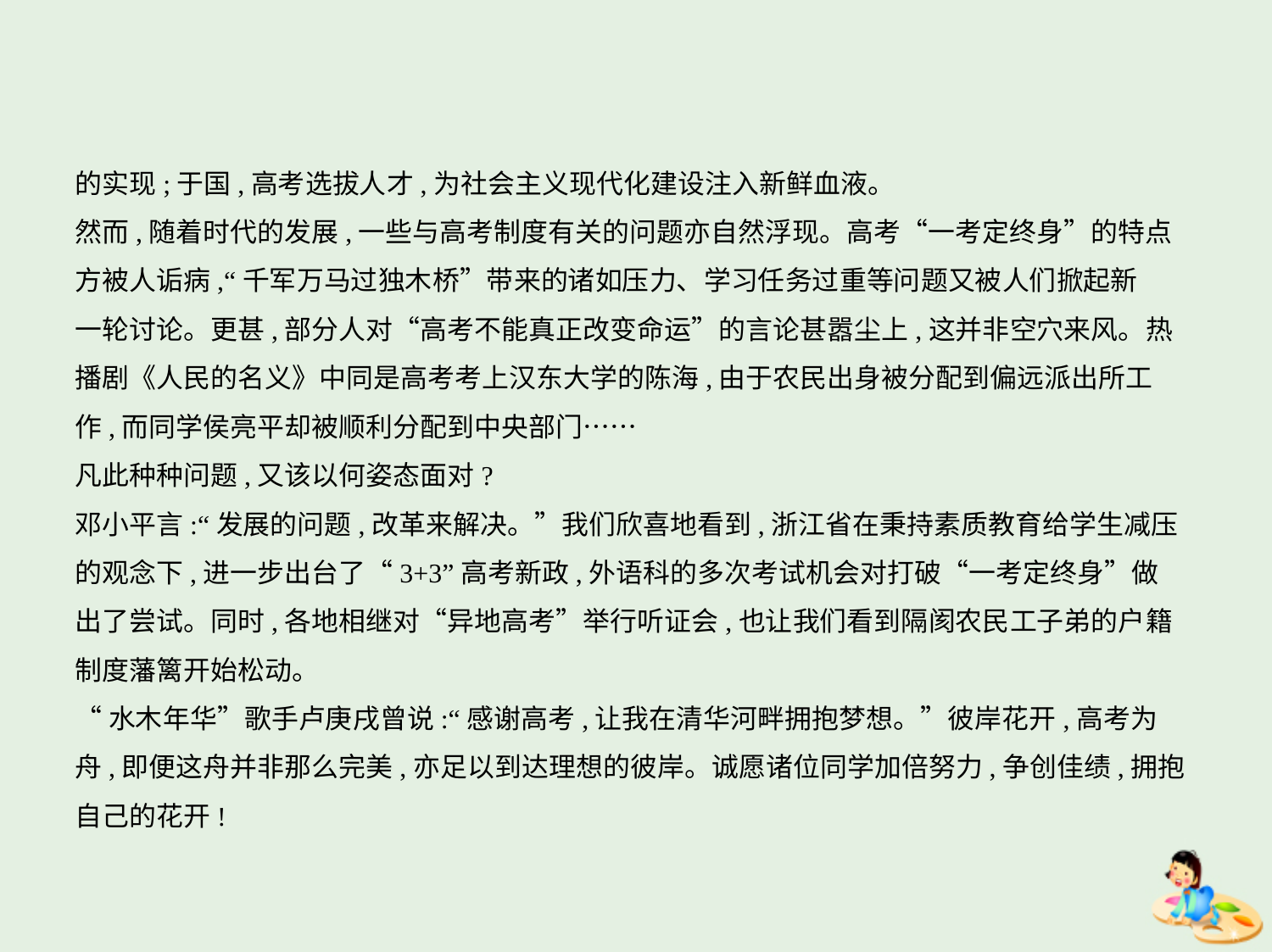

的实现;于国,高考选拔人才,为社会主义现代化建设注入新鲜血液。
然而,随着时代的发展,一些与高考制度有关的问题亦自然浮现。高考“一考定终身”的特点
方被人诟病,“千军万马过独木桥”带来的诸如压力、学习任务过重等问题又被人们掀起新
一轮讨论。更甚,部分人对“高考不能真正改变命运”的言论甚嚣尘上,这并非空穴来风。热
播剧《人民的名义》中同是高考考上汉东大学的陈海,由于农民出身被分配到偏远派出所工
作,而同学侯亮平却被顺利分配到中央部门……
凡此种种问题,又该以何姿态面对?
邓小平言:“发展的问题,改革来解决。”我们欣喜地看到,浙江省在秉持素质教育给学生减压
的观念下,进一步出台了“3+3”高考新政,外语科的多次考试机会对打破“一考定终身”做
出了尝试。同时,各地相继对“异地高考”举行听证会,也让我们看到隔阂农民工子弟的户籍
制度藩篱开始松动。
“水木年华”歌手卢庚戌曾说:“感谢高考,让我在清华河畔拥抱梦想。”彼岸花开,高考为
舟,即便这舟并非那么完美,亦足以到达理想的彼岸。诚愿诸位同学加倍努力,争创佳绩,拥抱
自己的花开!